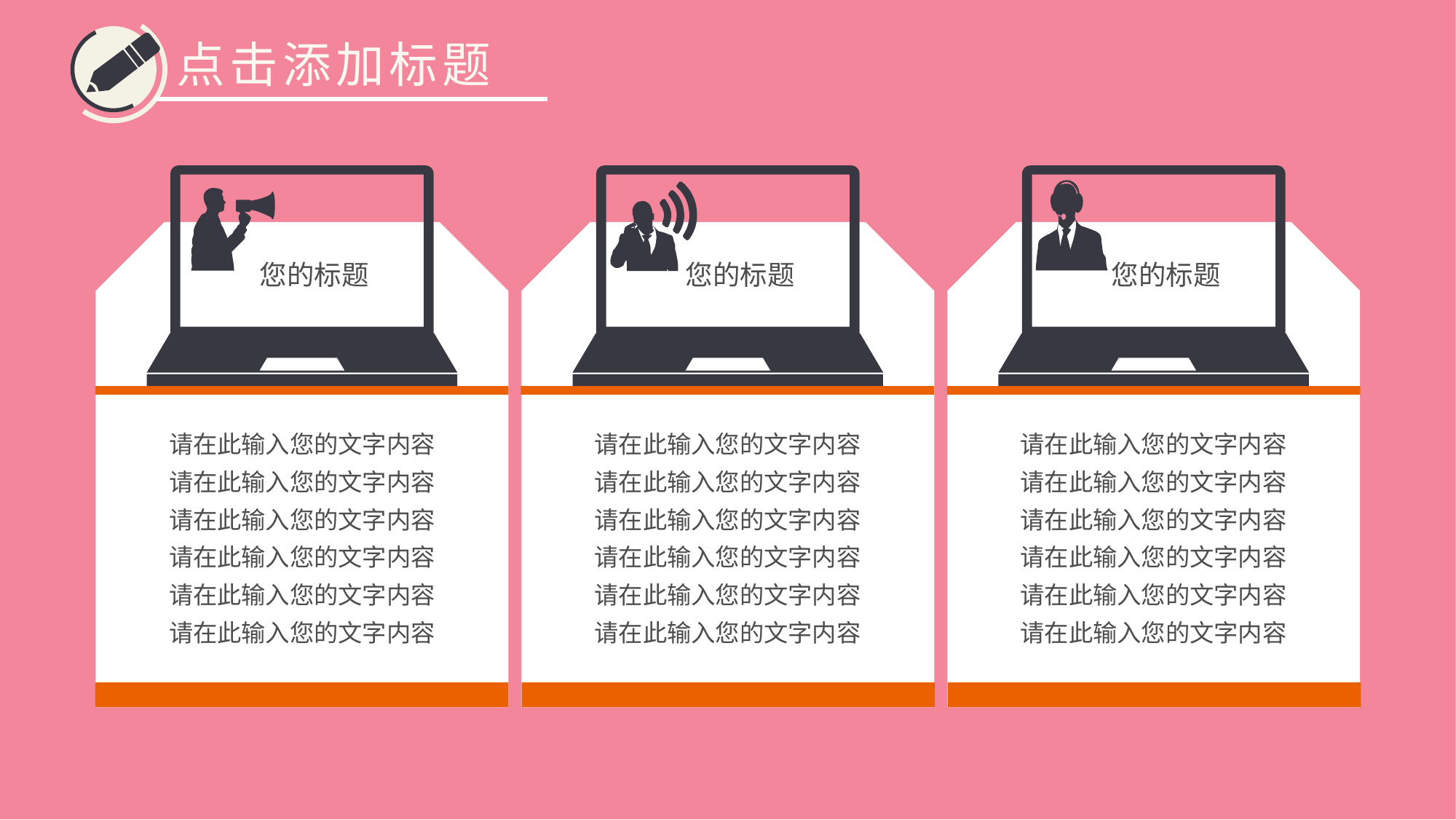

点击添加标题

您的标题
请在此输入您的文字内容
请在此输入您的文字内容
请在此输入您的文字内容
请在此输入您的文字内容
请在此输入您的文字内容
请在此输入您的文字内容

您的标题
请在此输入您的文字内容
请在此输入您的文字内容
请在此输入您的文字内容
请在此输入您的文字内容
请在此输入您的文字内容
请在此输入您的文字内容

您的标题
请在此输入您的文字内容
请在此输入您的文字内容
请在此输入您的文字内容
请在此输入您的文字内容
请在此输入您的文字内容
请在此输入您的文字内容